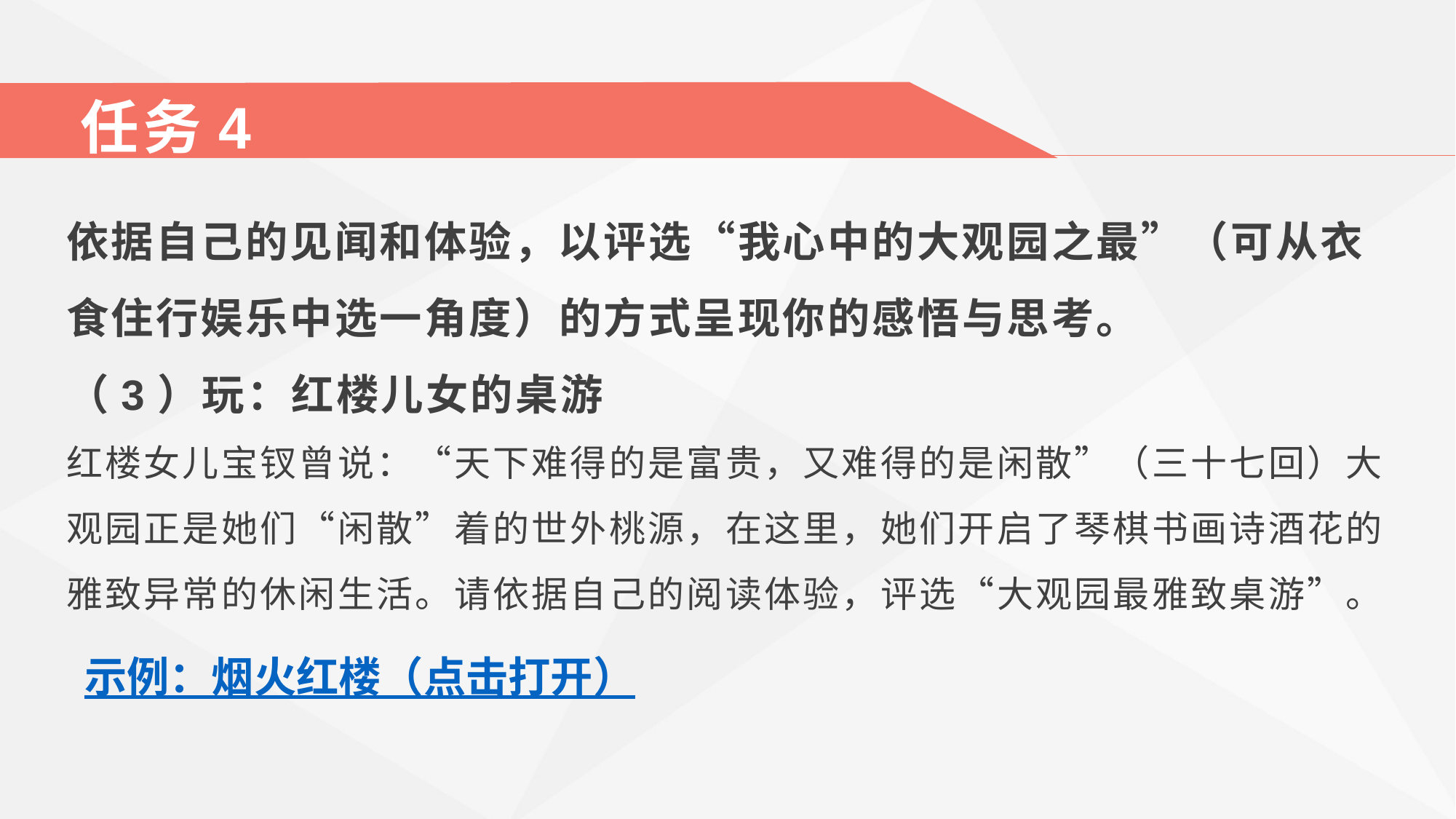

任务4
依据自己的见闻和体验，以评选“我心中的大观园之最”（可从衣食住行娱乐中选一角度）的方式呈现你的感悟与思考。
（3）玩：红楼儿女的桌游
红楼女儿宝钗曾说：“天下难得的是富贵，又难得的是闲散”（三十七回）大观园正是她们“闲散”着的世外桃源，在这里，她们开启了琴棋书画诗酒花的雅致异常的休闲生活。请依据自己的阅读体验，评选“大观园最雅致桌游”。
示例：烟火红楼（点击打开）